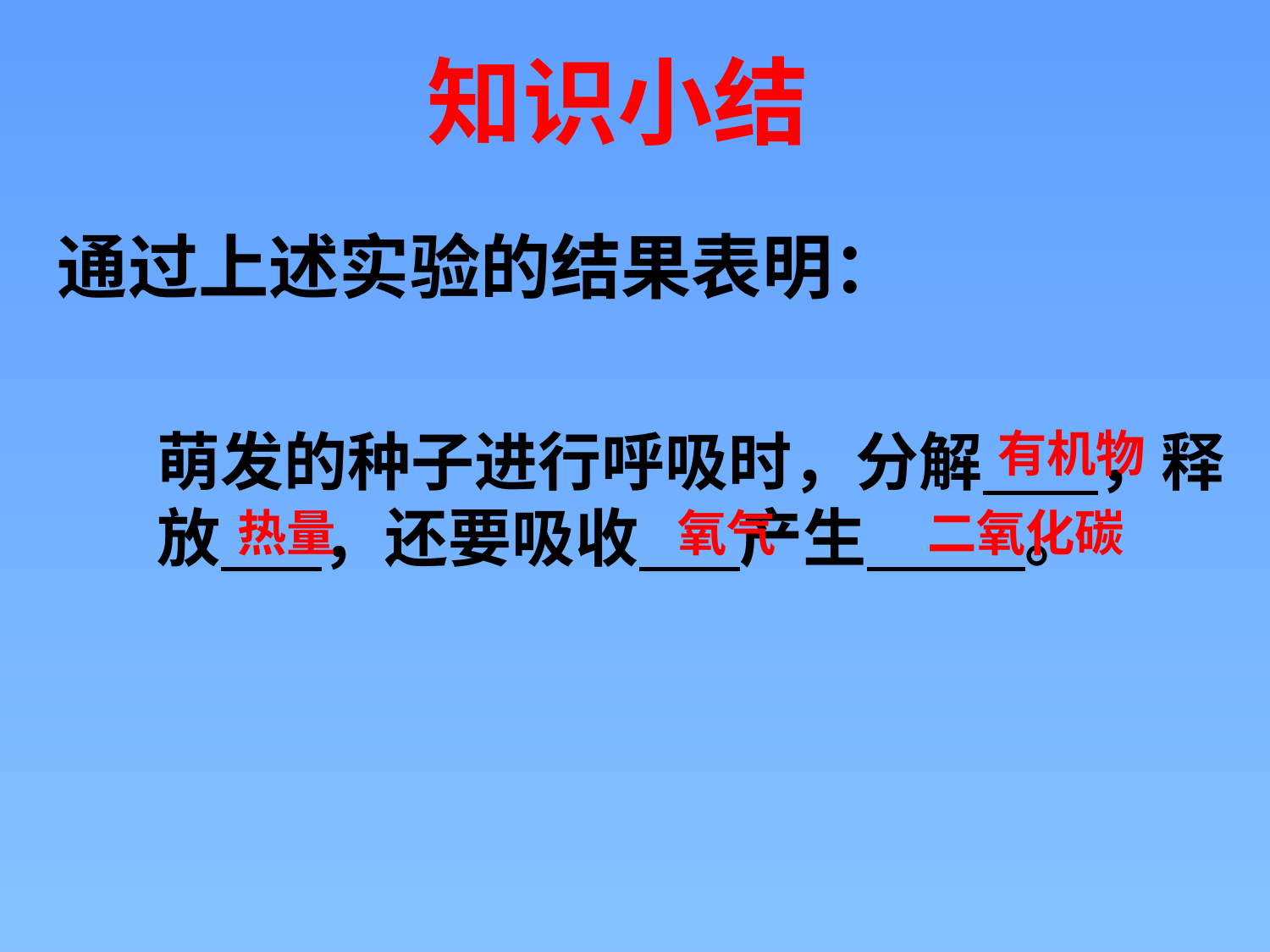

知识小结
通过上述实验的结果表明：

萌发的种子进行呼吸时，分解        ，释放       ，还要吸收       产生           。
有机物
热量
氧气
二氧化碳